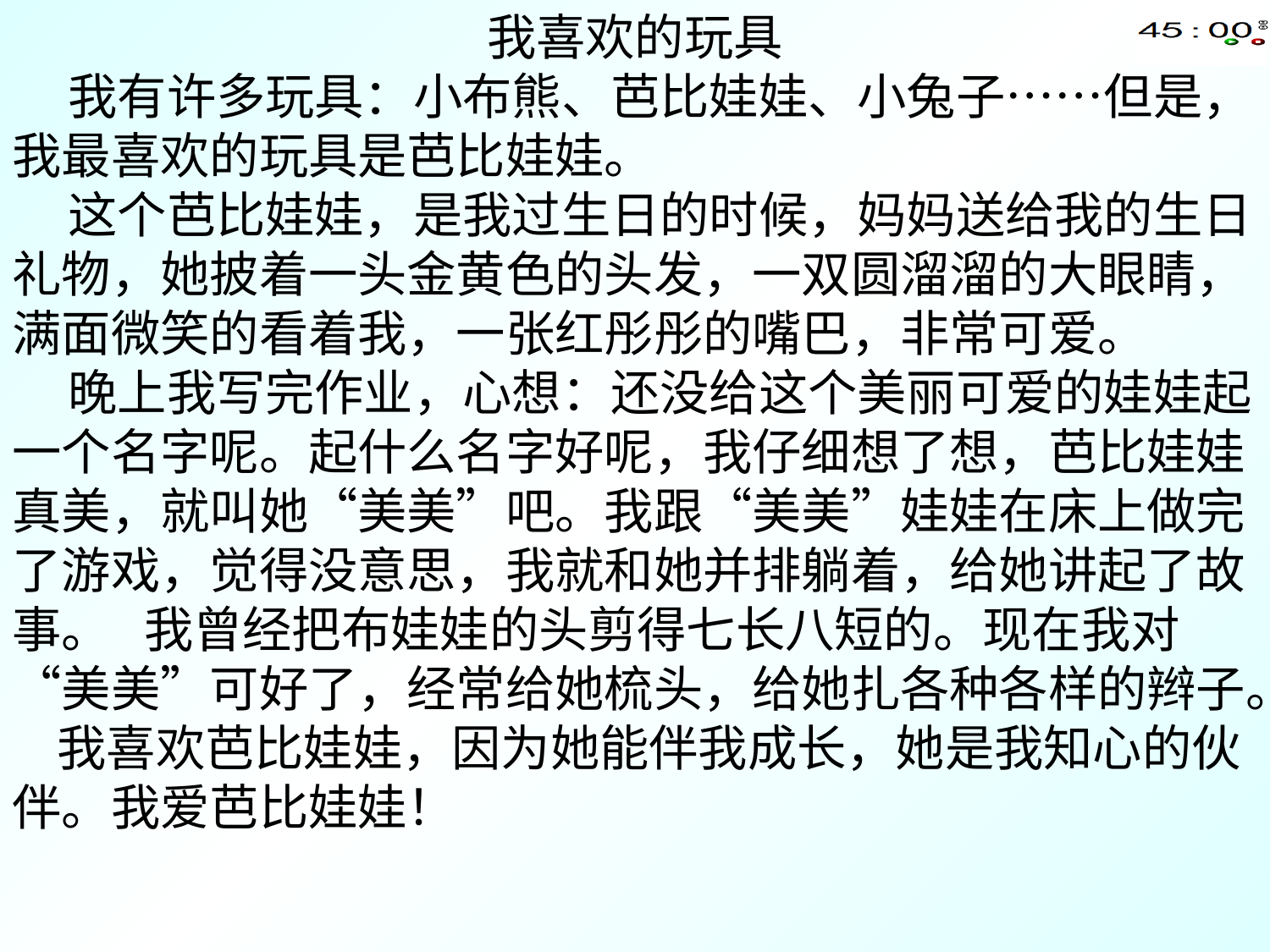

我喜欢的玩具
    我有许多玩具：小布熊、芭比娃娃、小兔子……但是，我最喜欢的玩具是芭比娃娃。
    这个芭比娃娃，是我过生日的时候，妈妈送给我的生日礼物，她披着一头金黄色的头发，一双圆溜溜的大眼睛，满面微笑的看着我，一张红彤彤的嘴巴，非常可爱。
    晚上我写完作业，心想：还没给这个美丽可爱的娃娃起一个名字呢。起什么名字好呢，我仔细想了想，芭比娃娃真美，就叫她“美美”吧。我跟“美美”娃娃在床上做完了游戏，觉得没意思，我就和她并排躺着，给她讲起了故事。   我曾经把布娃娃的头剪得七长八短的。现在我对“美美”可好了，经常给她梳头，给她扎各种各样的辫子。
   我喜欢芭比娃娃，因为她能伴我成长，她是我知心的伙伴。我爱芭比娃娃！